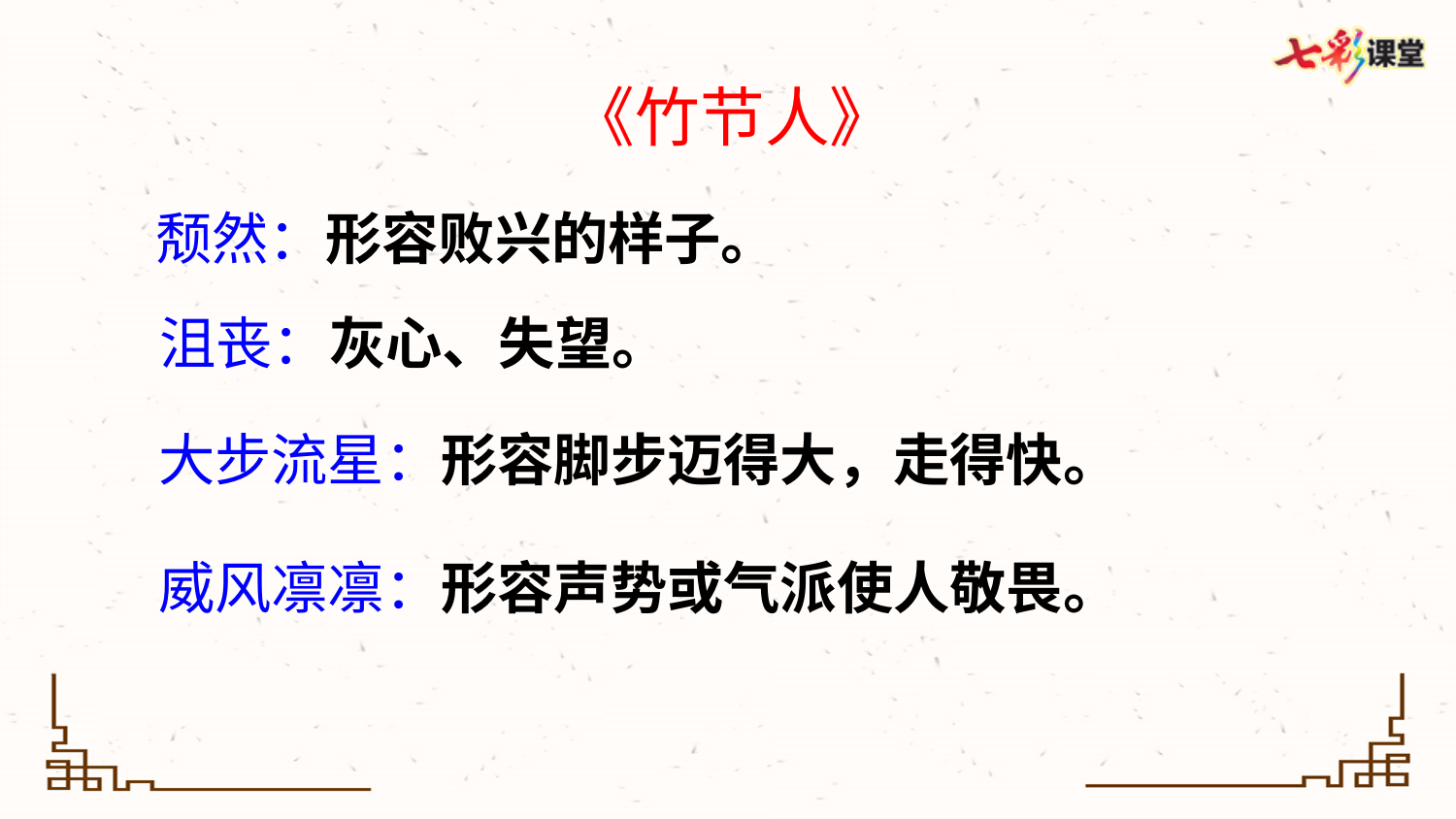

《竹节人》
颓然：形容败兴的样子。
沮丧：灰心、失望。
大步流星：形容脚步迈得大，走得快。
威风凛凛：形容声势或气派使人敬畏。